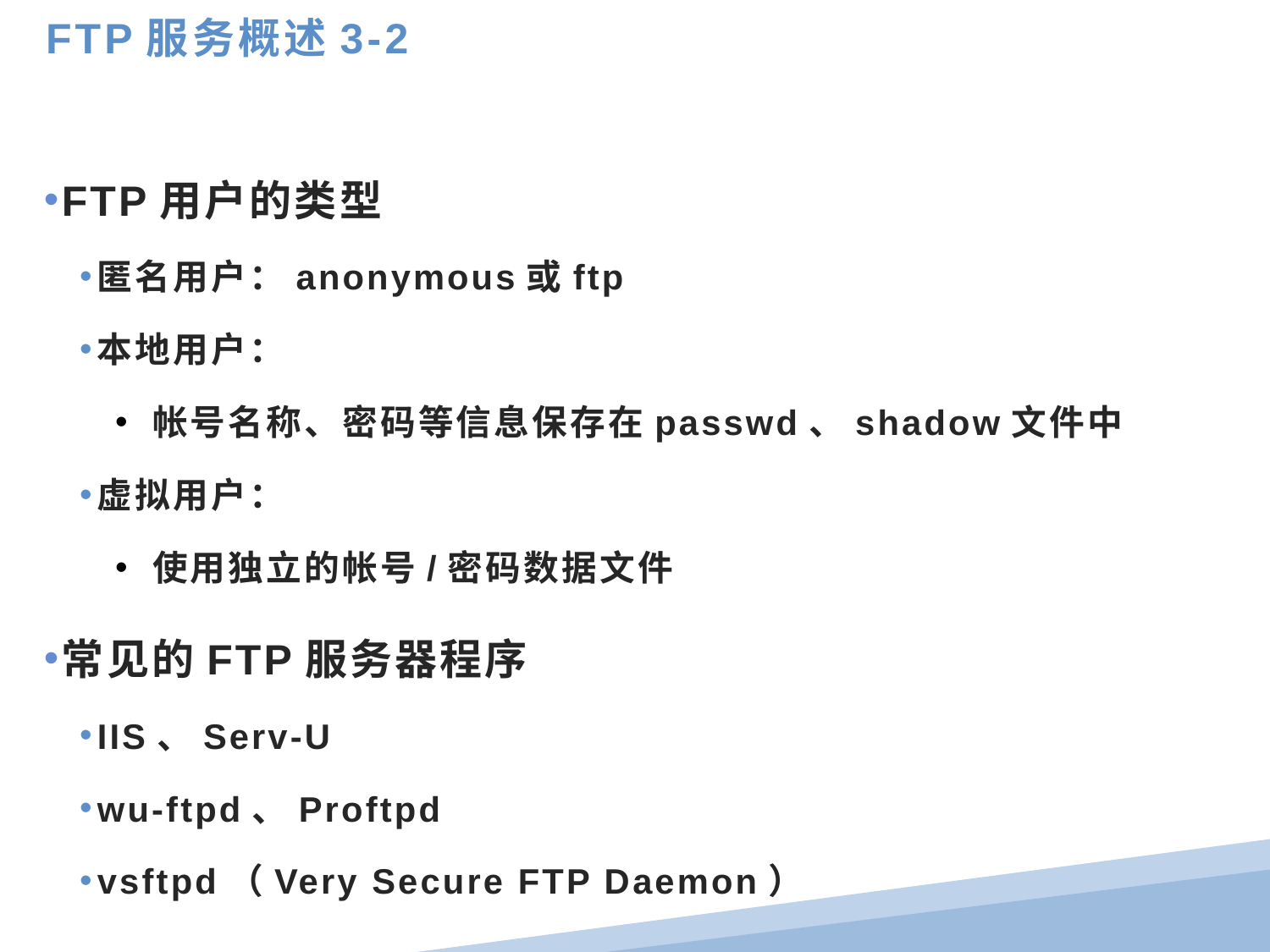

FTP服务概述3-2
FTP用户的类型
匿名用户：anonymous或ftp
本地用户：
 帐号名称、密码等信息保存在passwd、shadow文件中
虚拟用户：
 使用独立的帐号/密码数据文件
常见的FTP服务器程序
IIS、Serv-U
wu-ftpd、Proftpd
vsftpd（Very Secure FTP Daemon）